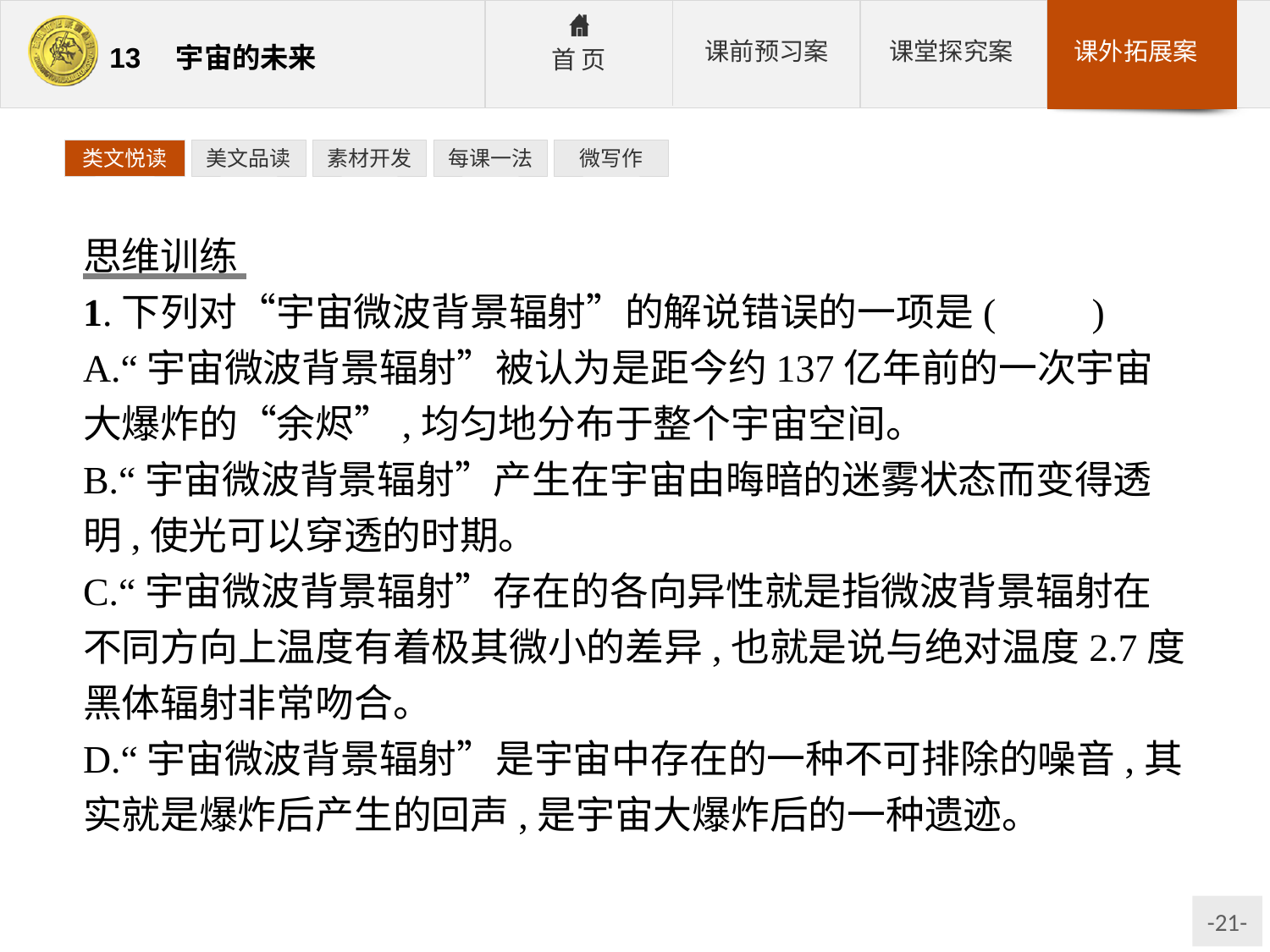

类文悦读
美文品读
素材开发
每课一法
微写作
思维训练
1.下列对“宇宙微波背景辐射”的解说错误的一项是(　　)
A.“宇宙微波背景辐射”被认为是距今约137亿年前的一次宇宙大爆炸的“余烬”,均匀地分布于整个宇宙空间。
B.“宇宙微波背景辐射”产生在宇宙由晦暗的迷雾状态而变得透明,使光可以穿透的时期。
C.“宇宙微波背景辐射”存在的各向异性就是指微波背景辐射在不同方向上温度有着极其微小的差异,也就是说与绝对温度2.7度黑体辐射非常吻合。
D.“宇宙微波背景辐射”是宇宙中存在的一种不可排除的噪音,其实就是爆炸后产生的回声,是宇宙大爆炸后的一种遗迹。